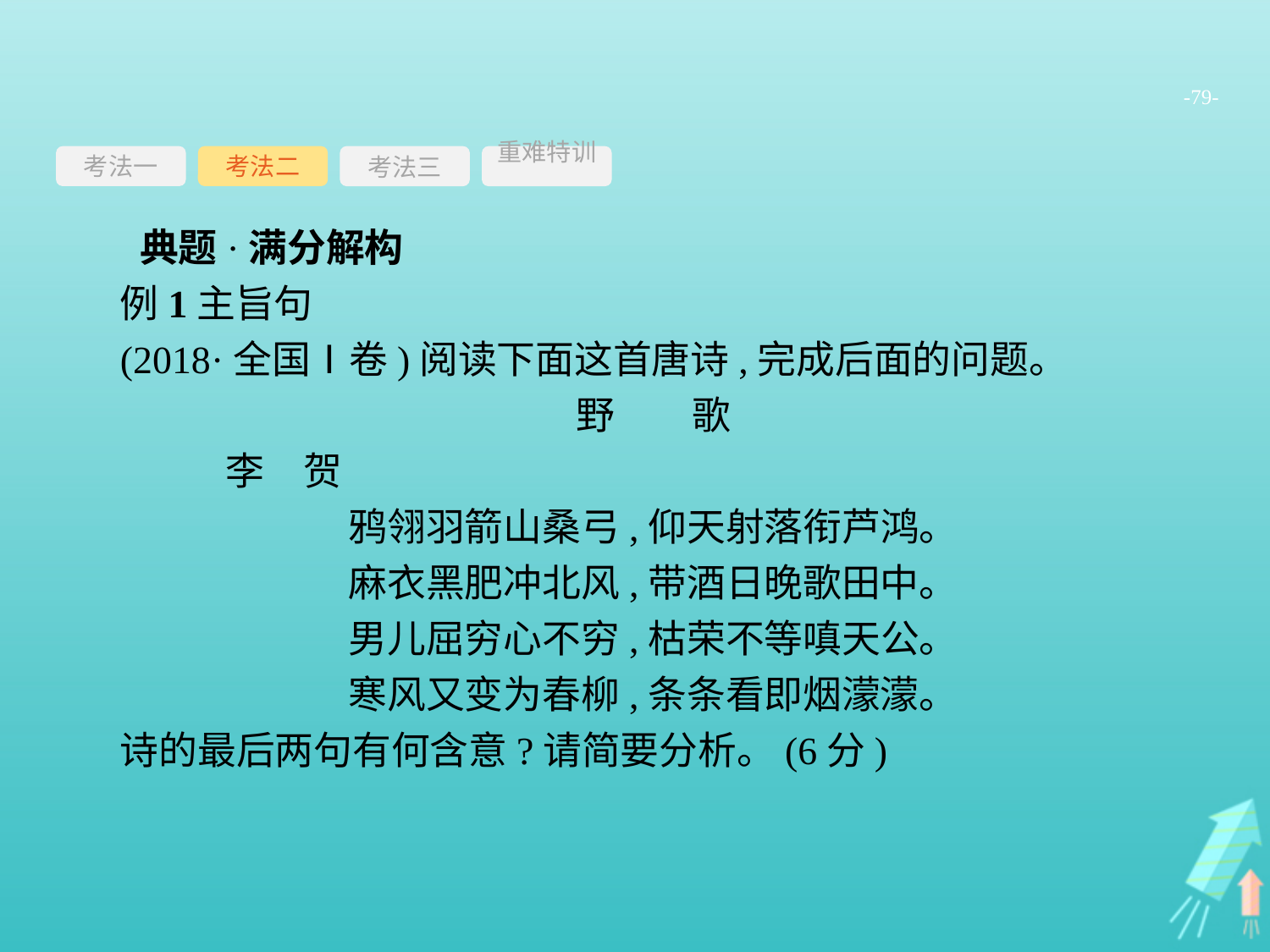

-79-
考法一
考法三
重难特训
考法二
典题·满分解构
例1主旨句
(2018·全国Ⅰ卷)阅读下面这首唐诗,完成后面的问题。
野　　歌
	李　贺
鸦翎羽箭山桑弓,仰天射落衔芦鸿。
麻衣黑肥冲北风,带酒日晚歌田中。
男儿屈穷心不穷,枯荣不等嗔天公。
寒风又变为春柳,条条看即烟濛濛。
诗的最后两句有何含意?请简要分析。(6分)